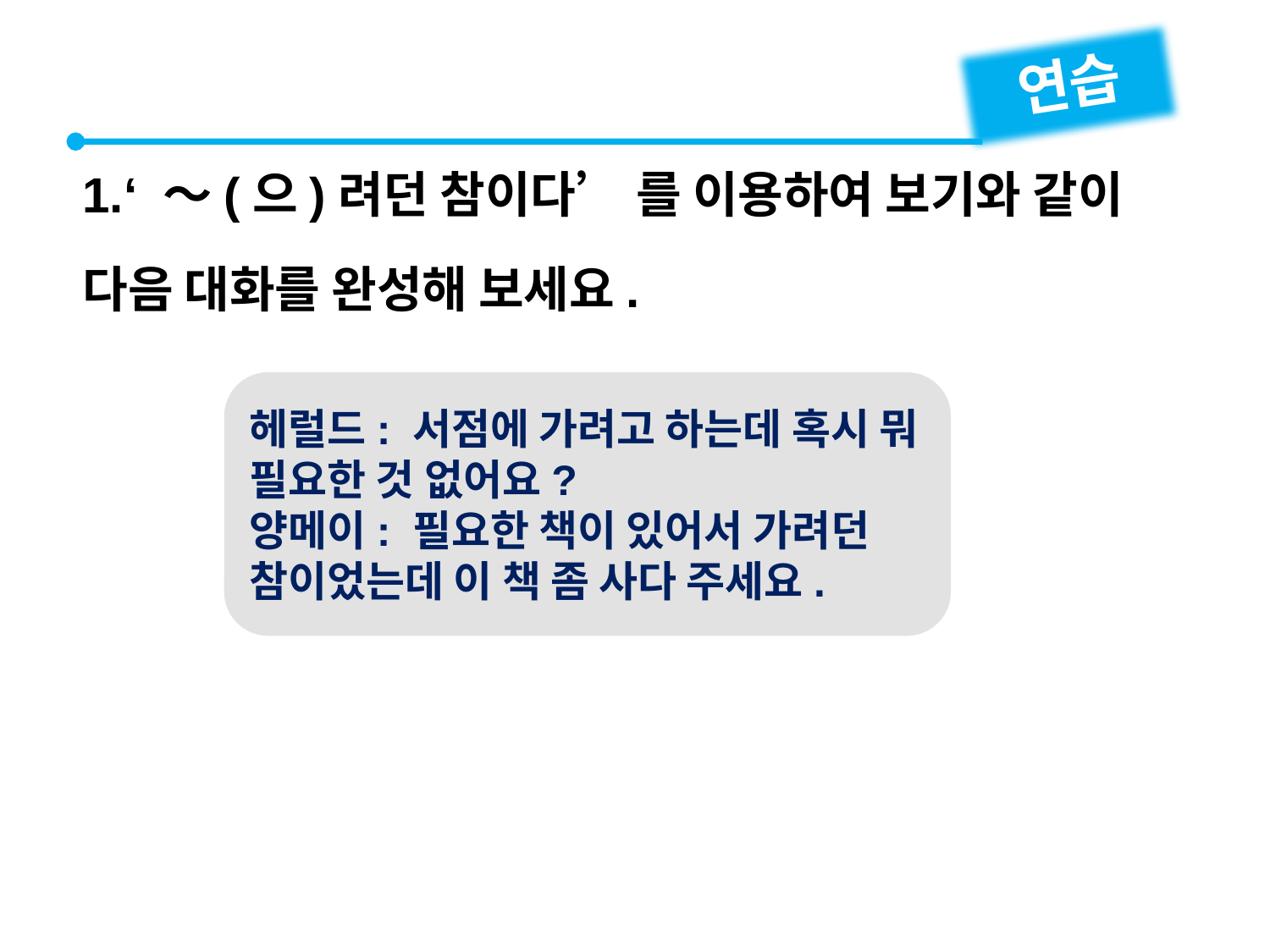

연습
1.‘ ～(으)려던 참이다’ 를 이용하여 보기와 같이 다음 대화를 완성해 보세요.
헤럴드: 서점에 가려고 하는데 혹시 뭐 필요한 것 없어요?
양메이: 필요한 책이 있어서 가려던 참이었는데 이 책 좀 사다 주세요.